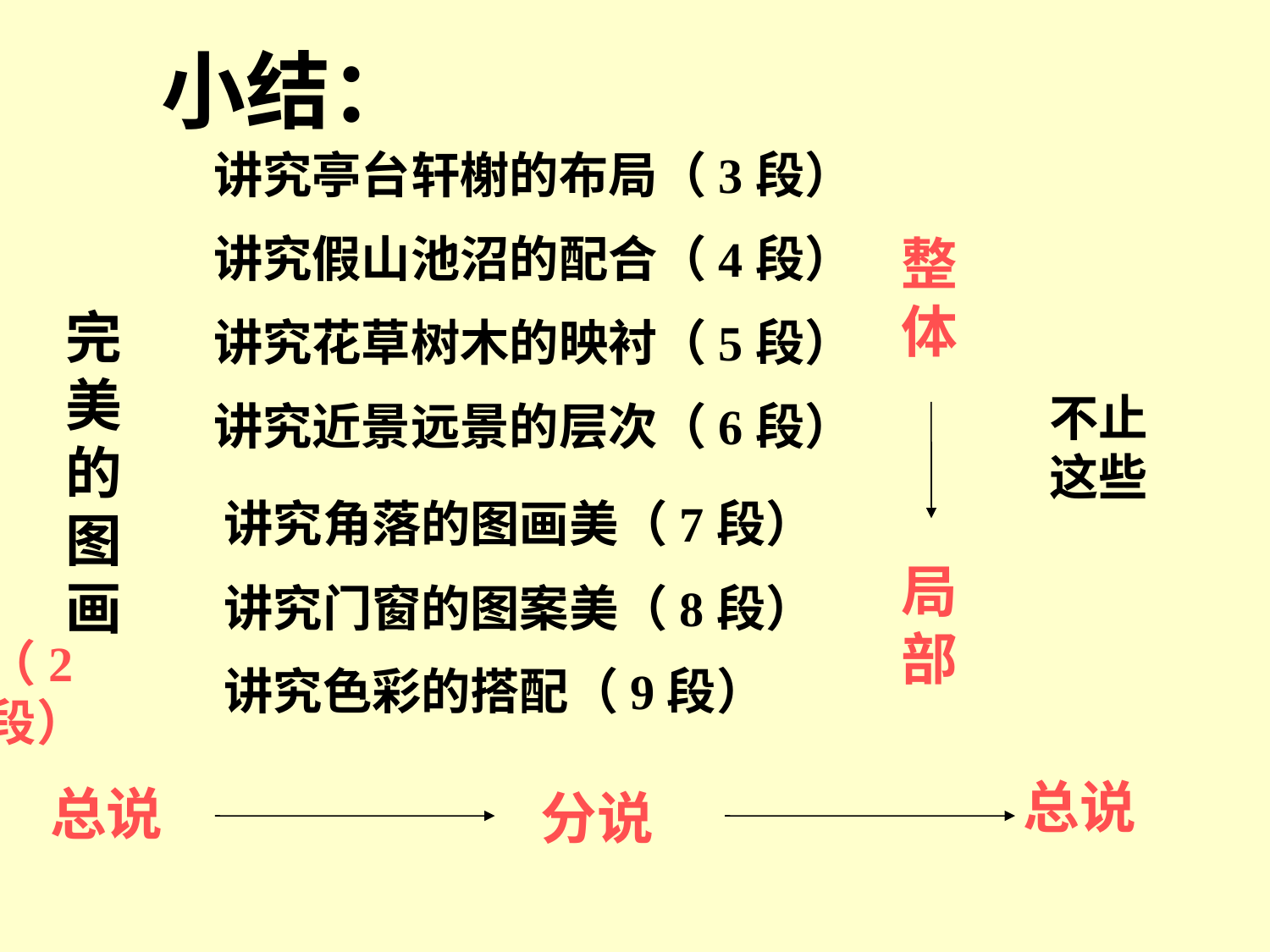

小结：
讲究亭台轩榭的布局（3段）
讲究假山池沼的配合（4段）
讲究花草树木的映衬（5段）
讲究近景远景的层次（6段）

整体

完美的图画
不止这些

讲究角落的图画美（7段）
讲究门窗的图案美（8段）
讲究色彩的搭配（9段）

局部
（2 段）
总说
总说
分说